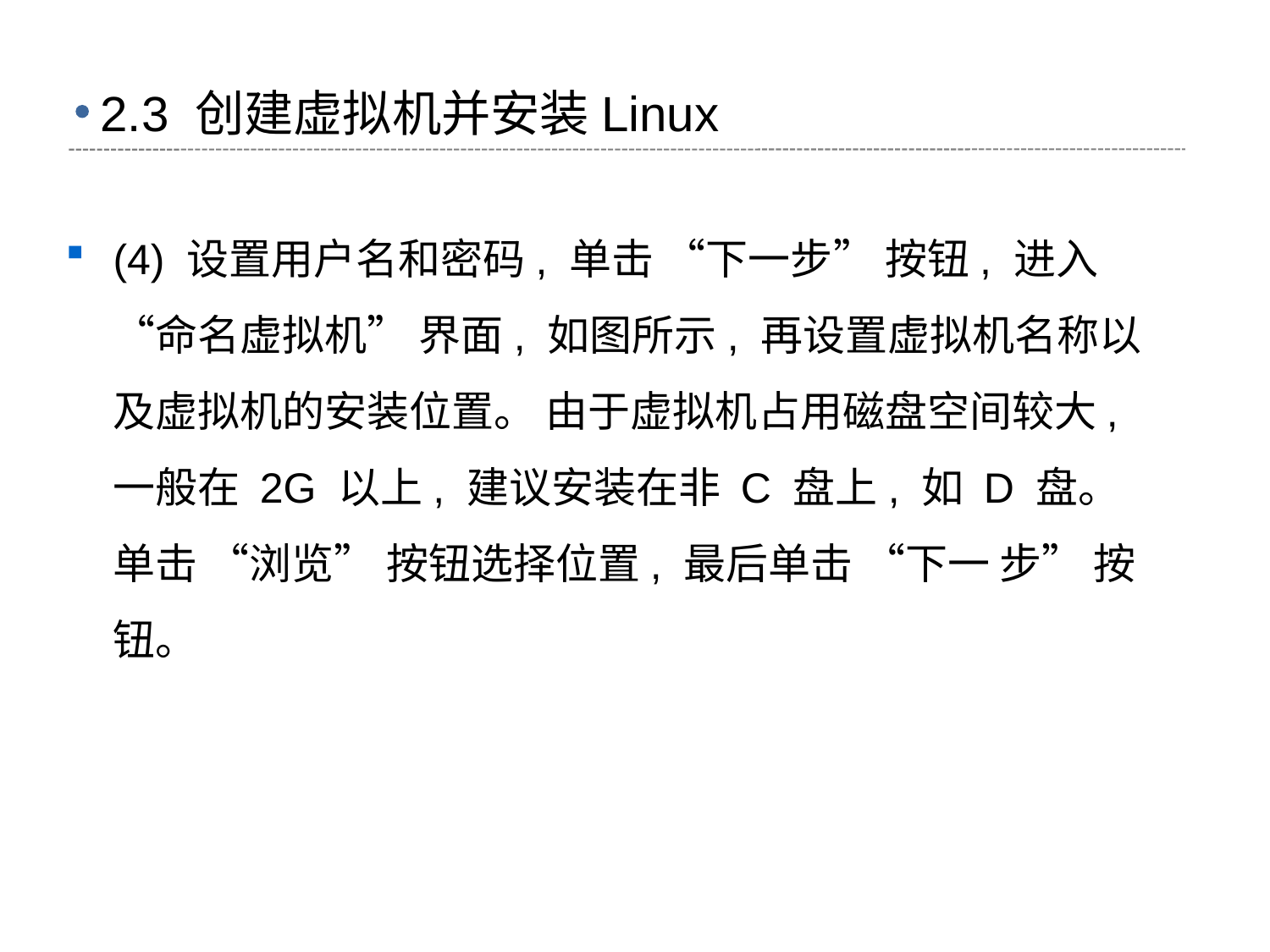

# 2.3 创建虚拟机并安装Linux
(4) 设置用户名和密码, 单击 “下一步” 按钮, 进入 “命名虚拟机” 界面, 如图所示, 再设置虚拟机名称以及虚拟机的安装位置。 由于虚拟机占用磁盘空间较大, 一般在 2G 以上, 建议安装在非 C 盘上, 如 D 盘。 单击 “浏览” 按钮选择位置, 最后单击 “下一 步” 按钮。